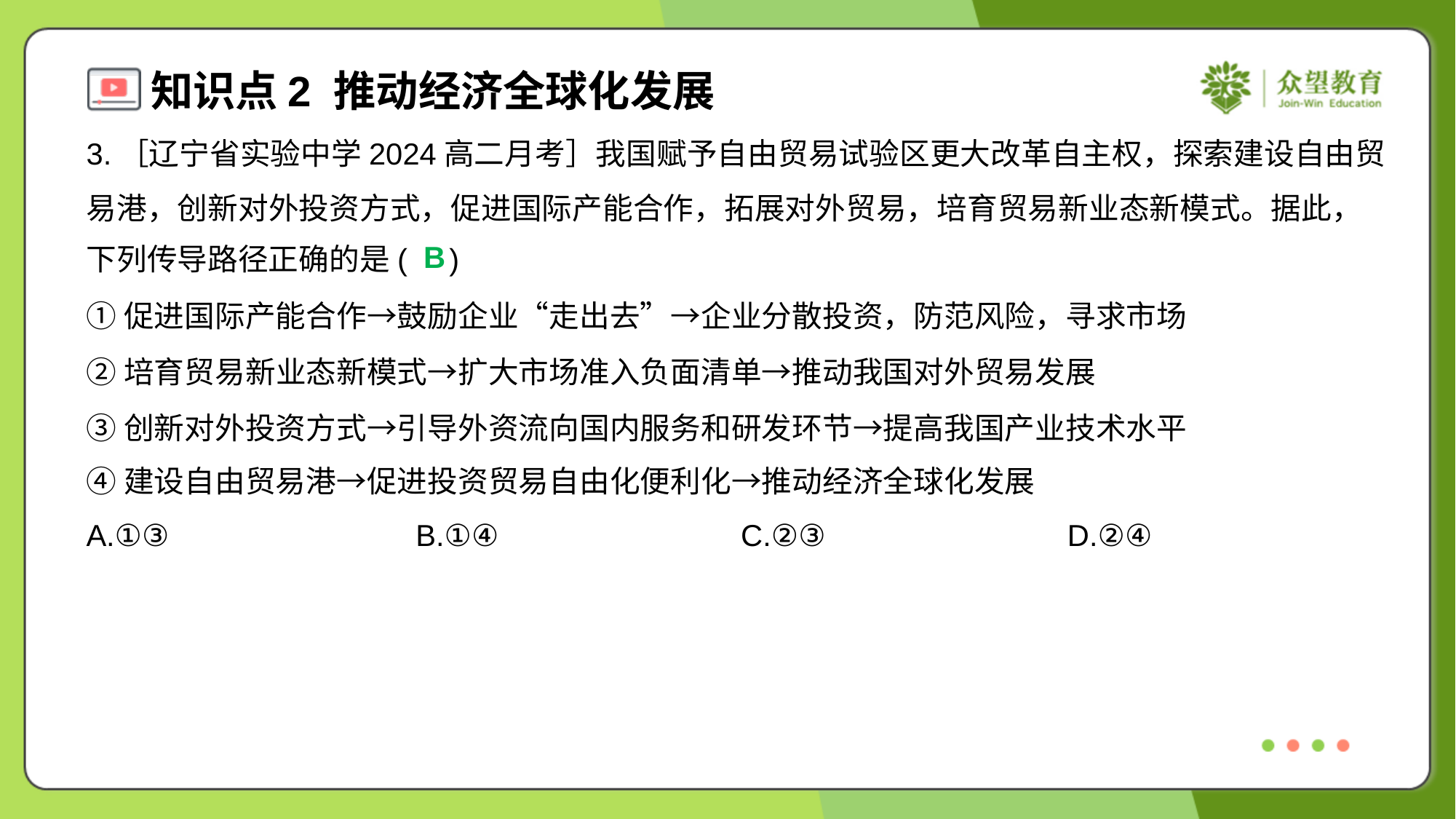

3.［辽宁省实验中学2024高二月考］我国赋予自由贸易试验区更大改革自主权，探索建设自由贸
易港，创新对外投资方式，促进国际产能合作，拓展对外贸易，培育贸易新业态新模式。据此，
下列传导路径正确的是(     )
B
①促进国际产能合作→鼓励企业“走出去”→企业分散投资，防范风险，寻求市场
②培育贸易新业态新模式→扩大市场准入负面清单→推动我国对外贸易发展
③创新对外投资方式→引导外资流向国内服务和研发环节→提高我国产业技术水平
④建设自由贸易港→促进投资贸易自由化便利化→推动经济全球化发展
A.①③	B.①④	C.②③	D.②④